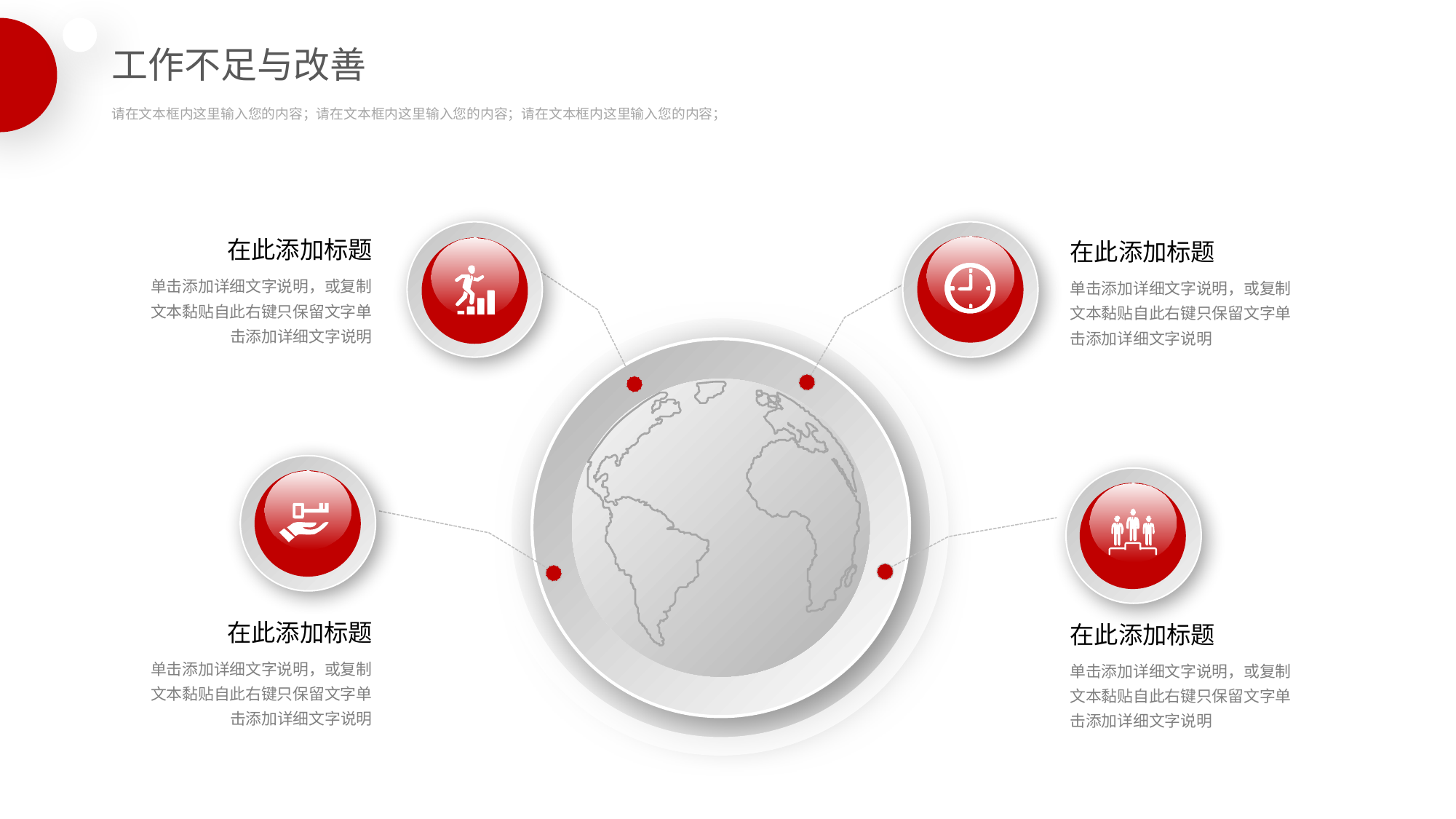

工作不足与改善
请在文本框内这里输入您的内容；请在文本框内这里输入您的内容；请在文本框内这里输入您的内容；

在此添加标题
在此添加标题
单击添加详细文字说明，或复制文本黏贴自此右键只保留文字单击添加详细文字说明

单击添加详细文字说明，或复制文本黏贴自此右键只保留文字单击添加详细文字说明

在此添加标题
在此添加标题
单击添加详细文字说明，或复制文本黏贴自此右键只保留文字单击添加详细文字说明
单击添加详细文字说明，或复制文本黏贴自此右键只保留文字单击添加详细文字说明